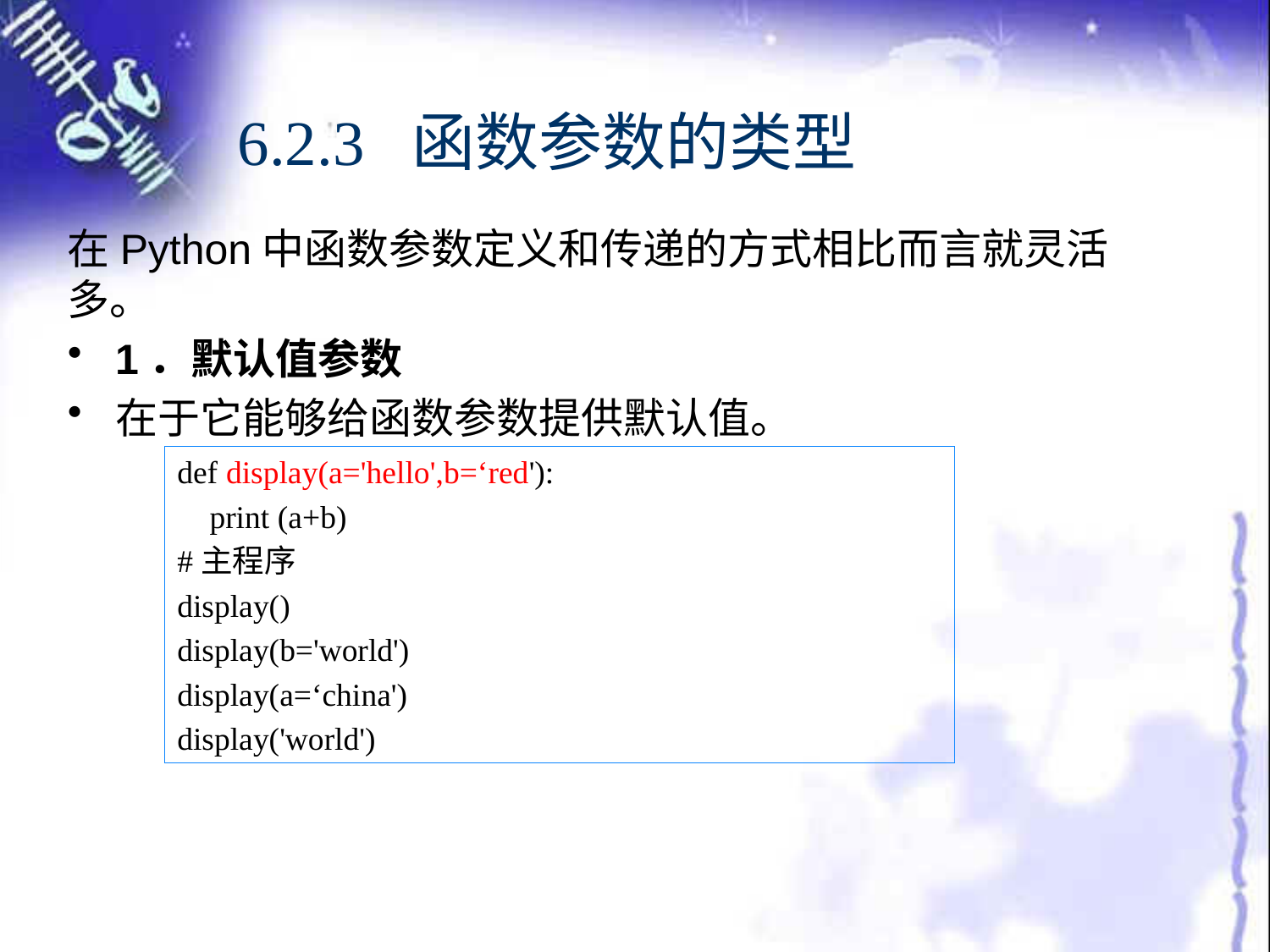

# 6.2.3  函数参数的类型
在Python中函数参数定义和传递的方式相比而言就灵活多。
1．默认值参数
在于它能够给函数参数提供默认值。

def display(a='hello',b=‘red'):
    print (a+b)
#主程序
display()
display(b='world')
display(a=‘china')
display('world')